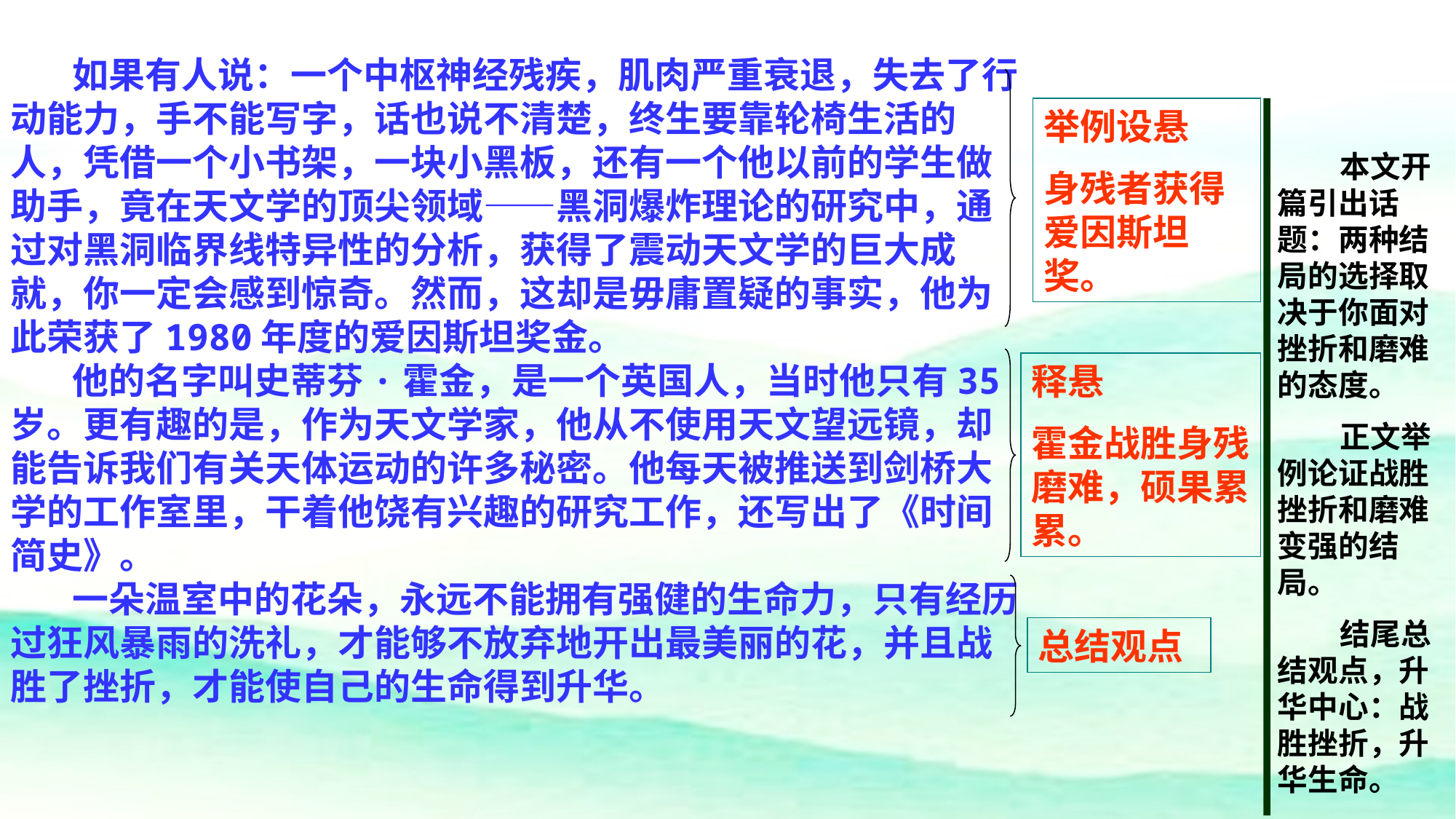

如果有人说：一个中枢神经残疾，肌肉严重衰退，失去了行动能力，手不能写字，话也说不清楚，终生要靠轮椅生活的人，凭借一个小书架，一块小黑板，还有一个他以前的学生做助手，竟在天文学的顶尖领域——黑洞爆炸理论的研究中，通过对黑洞临界线特异性的分析，获得了震动天文学的巨大成就，你一定会感到惊奇。然而，这却是毋庸置疑的事实，他为此荣获了1980年度的爱因斯坦奖金。
  他的名字叫史蒂芬·霍金，是一个英国人，当时他只有35岁。更有趣的是，作为天文学家，他从不使用天文望远镜，却能告诉我们有关天体运动的许多秘密。他每天被推送到剑桥大学的工作室里，干着他饶有兴趣的研究工作，还写出了《时间简史》。
  一朵温室中的花朵，永远不能拥有强健的生命力，只有经历过狂风暴雨的洗礼，才能够不放弃地开出最美丽的花，并且战胜了挫折，才能使自己的生命得到升华。

举例设悬
身残者获得爱因斯坦奖。

        本文开篇引出话题：两种结局的选择取决于你面对挫折和磨难的态度。
        正文举例论证战胜挫折和磨难变强的结局。
        结尾总结观点，升华中心：战胜挫折，升华生命。

释悬
霍金战胜身残磨难，硕果累累。

总结观点